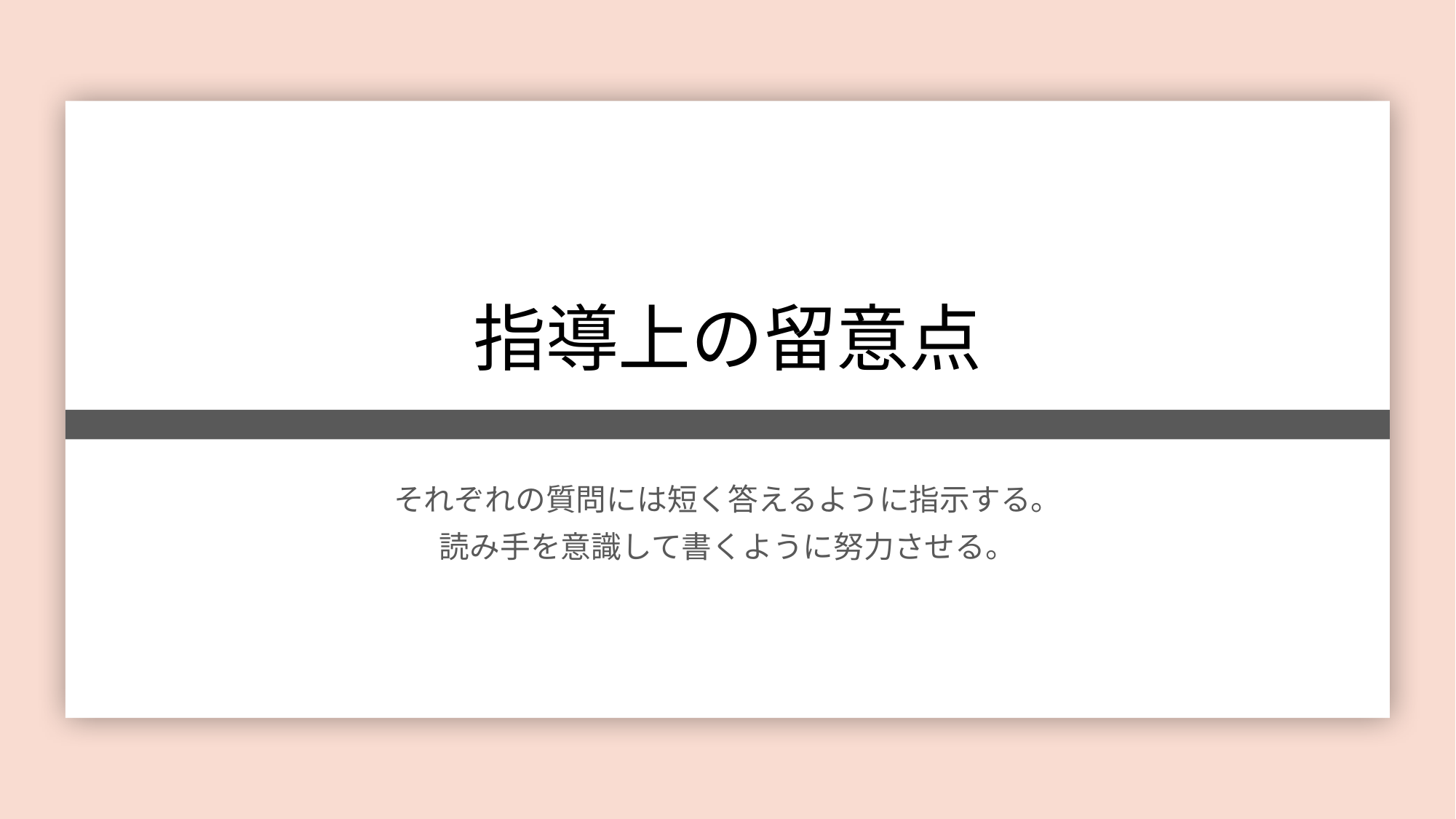

それぞれの質問には短く答えるように指示する。
読み手を意識して書くように努力させる。

指導上の留意点